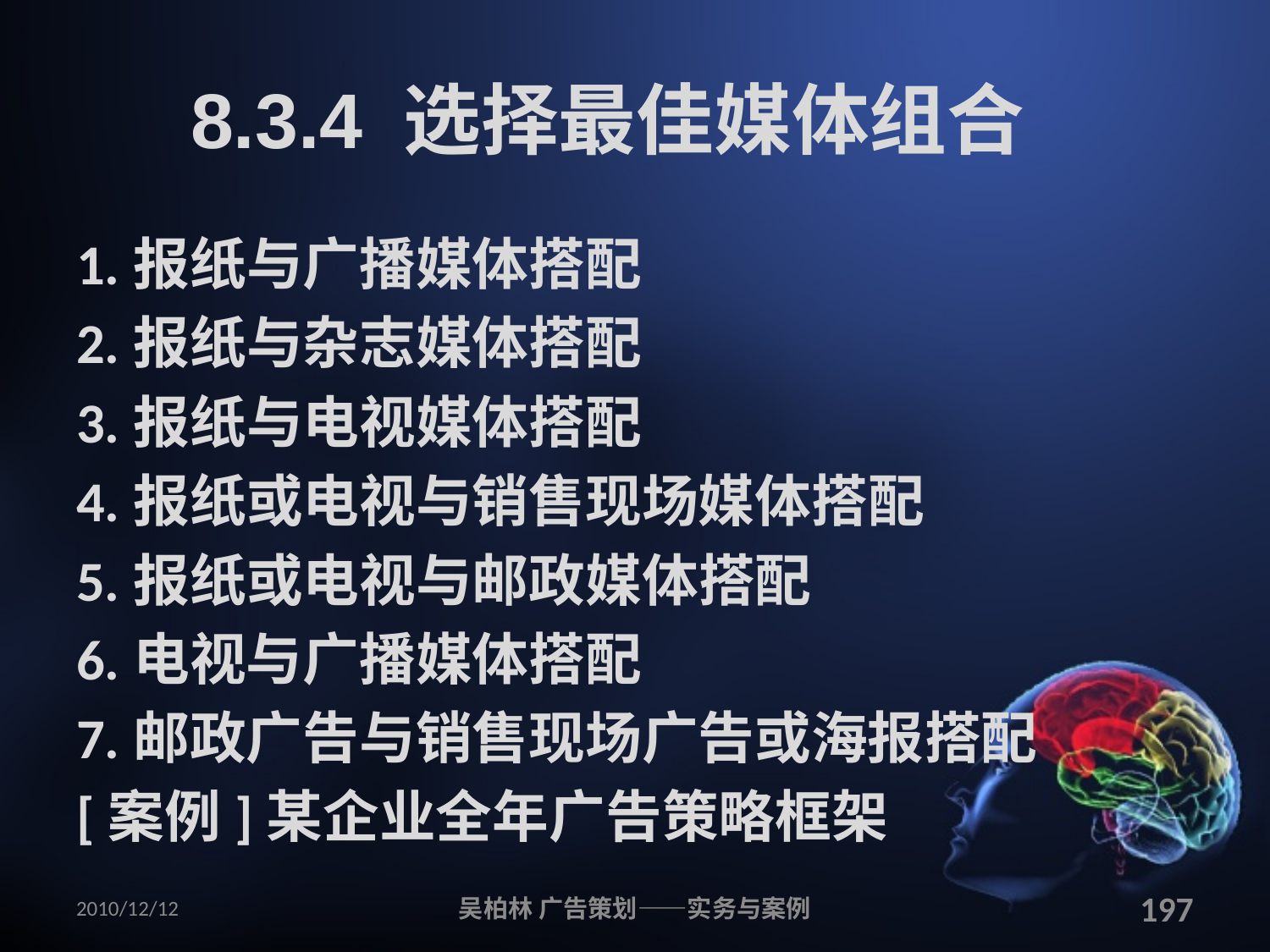

# 8.3.4 选择最佳媒体组合
1.报纸与广播媒体搭配
2.报纸与杂志媒体搭配
3.报纸与电视媒体搭配
4.报纸或电视与销售现场媒体搭配
5.报纸或电视与邮政媒体搭配
6.电视与广播媒体搭配
7.邮政广告与销售现场广告或海报搭配
[案例]某企业全年广告策略框架

2010/12/12
吴柏林 广告策划——实务与案例
197